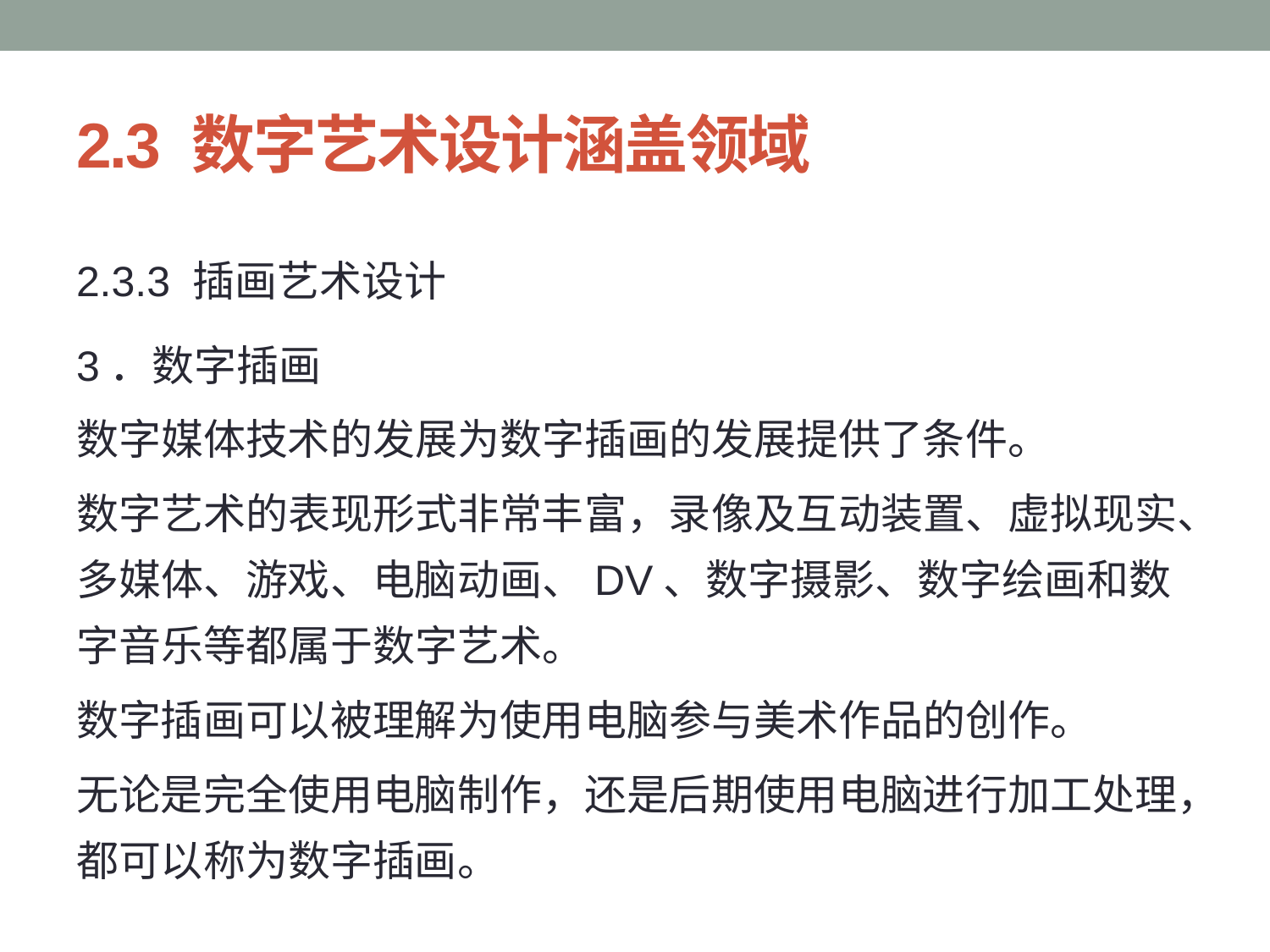

# 2.3 数字艺术设计涵盖领域
2.3.3 插画艺术设计
3．数字插画
数字媒体技术的发展为数字插画的发展提供了条件。
数字艺术的表现形式非常丰富，录像及互动装置、虚拟现实、多媒体、游戏、电脑动画、DV、数字摄影、数字绘画和数字音乐等都属于数字艺术。
数字插画可以被理解为使用电脑参与美术作品的创作。
无论是完全使用电脑制作，还是后期使用电脑进行加工处理，都可以称为数字插画。